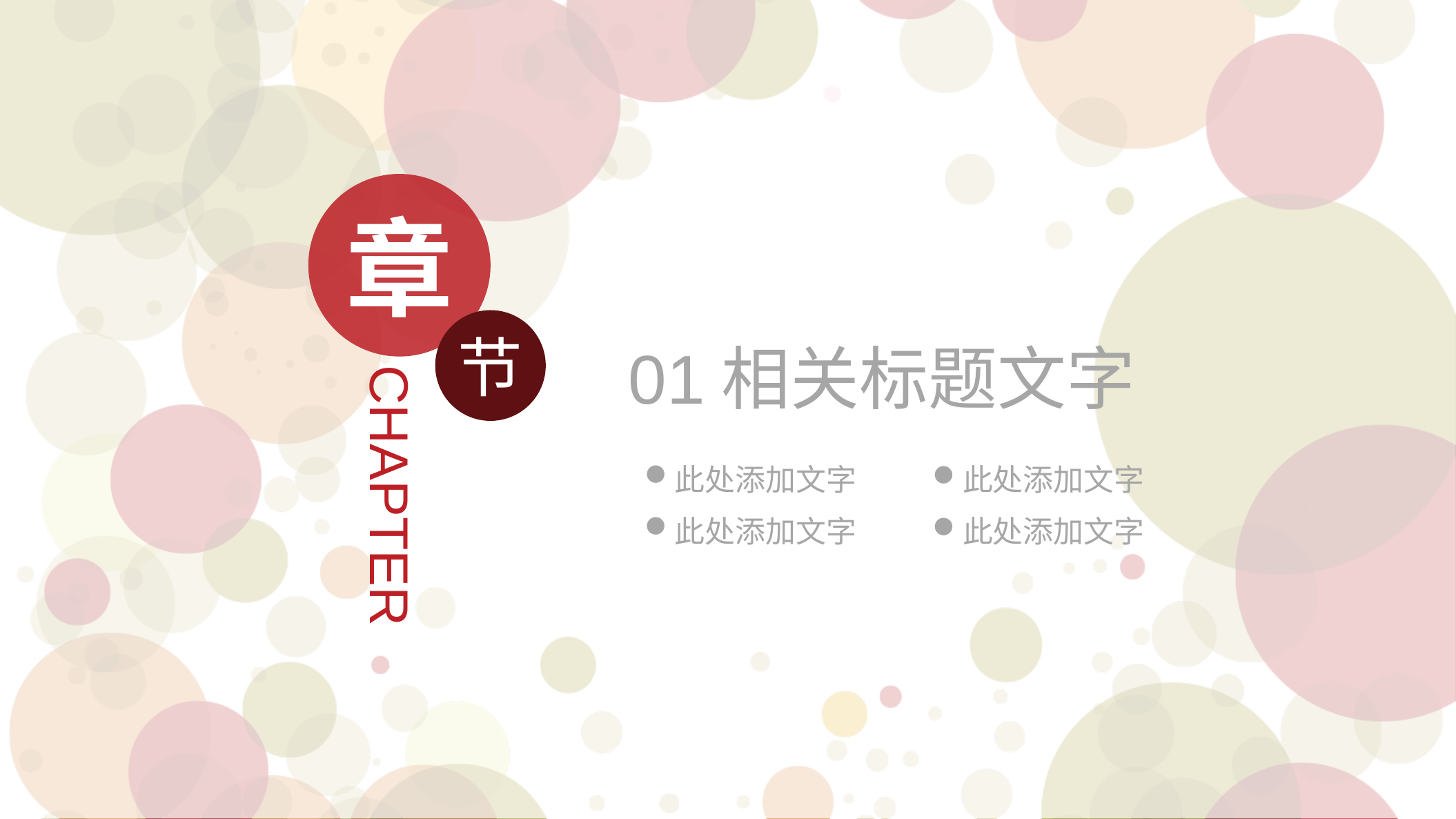

章
节
01相关标题文字
CHAPTER
此处添加文字
此处添加文字
此处添加文字
此处添加文字